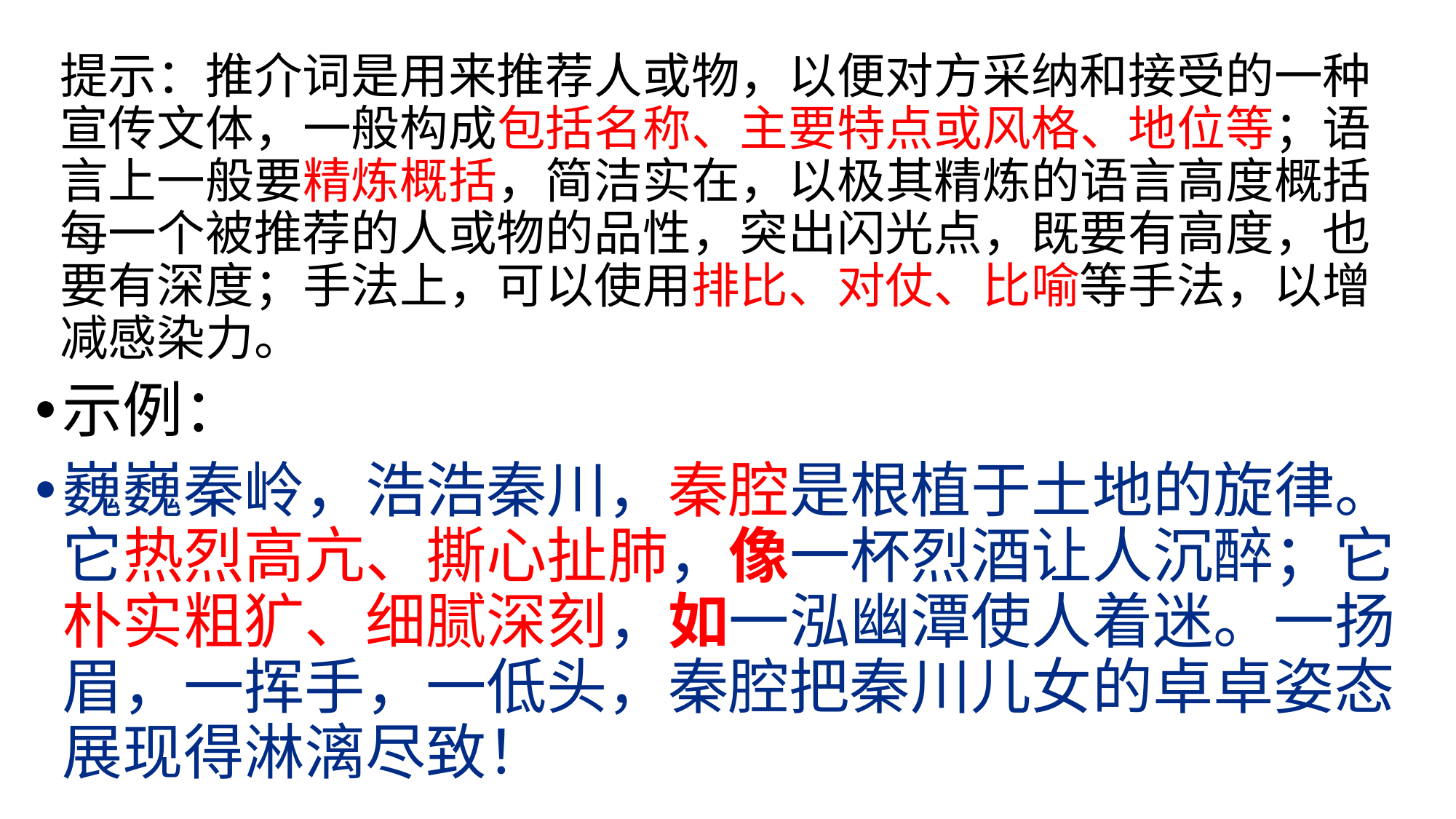

# 提示：推介词是用来推荐人或物，以便对方采纳和接受的一种宣传文体，一般构成包括名称、主要特点或风格、地位等；语言上一般要精炼概括，简洁实在，以极其精炼的语言高度概括每一个被推荐的人或物的品性，突出闪光点，既要有高度，也要有深度；手法上，可以使用排比、对仗、比喻等手法，以增减感染力。
示例：
巍巍秦岭，浩浩秦川，秦腔是根植于土地的旋律。它热烈高亢、撕心扯肺，像一杯烈酒让人沉醉；它朴实粗犷、细腻深刻，如一泓幽潭使人着迷。一扬眉，一挥手，一低头，秦腔把秦川儿女的卓卓姿态展现得淋漓尽致！